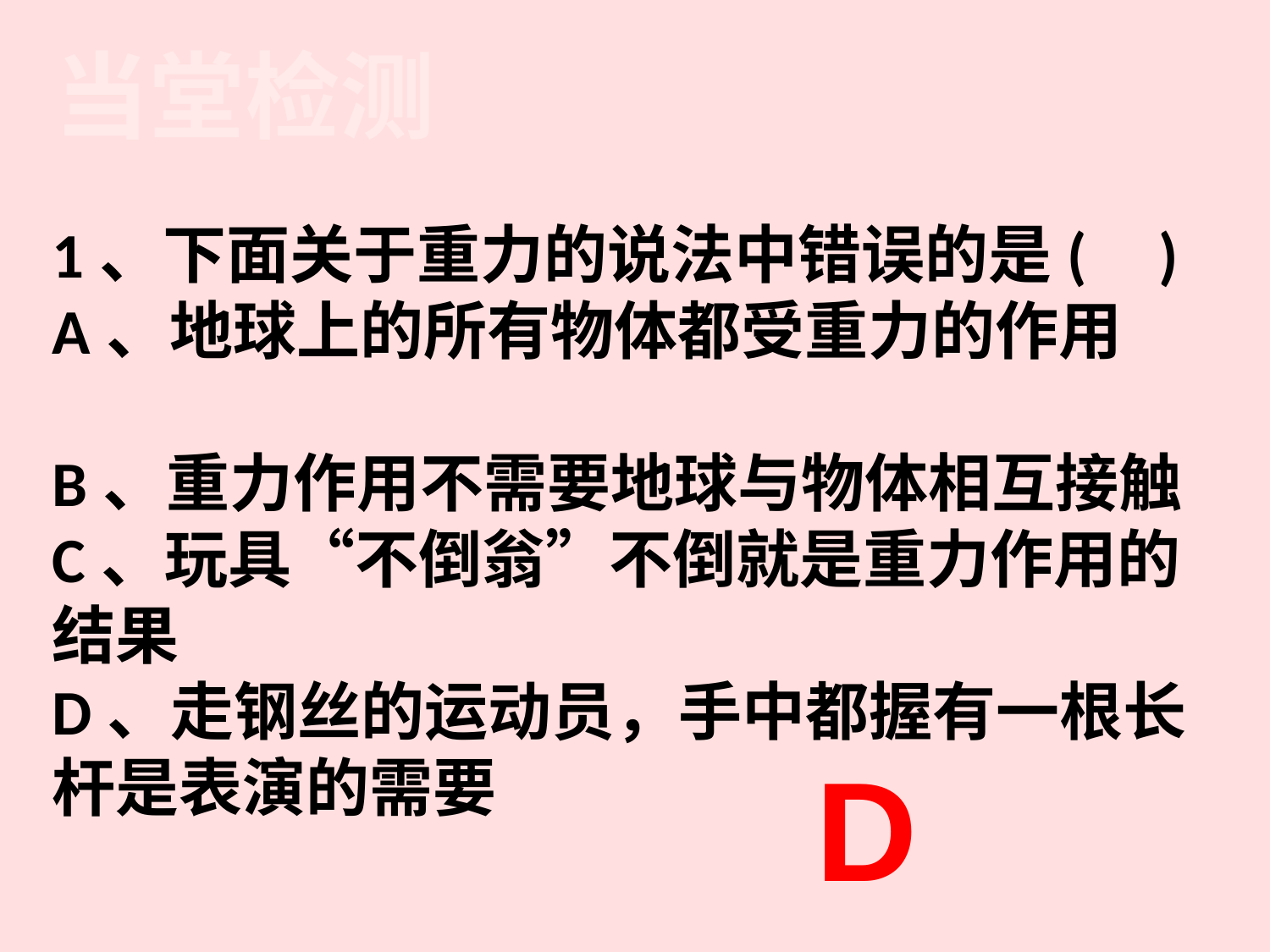

当堂检测
1、下面关于重力的说法中错误的是(     )
A、地球上的所有物体都受重力的作用
B、重力作用不需要地球与物体相互接触
C、玩具“不倒翁”不倒就是重力作用的结果
D、走钢丝的运动员，手中都握有一根长杆是表演的需要

D